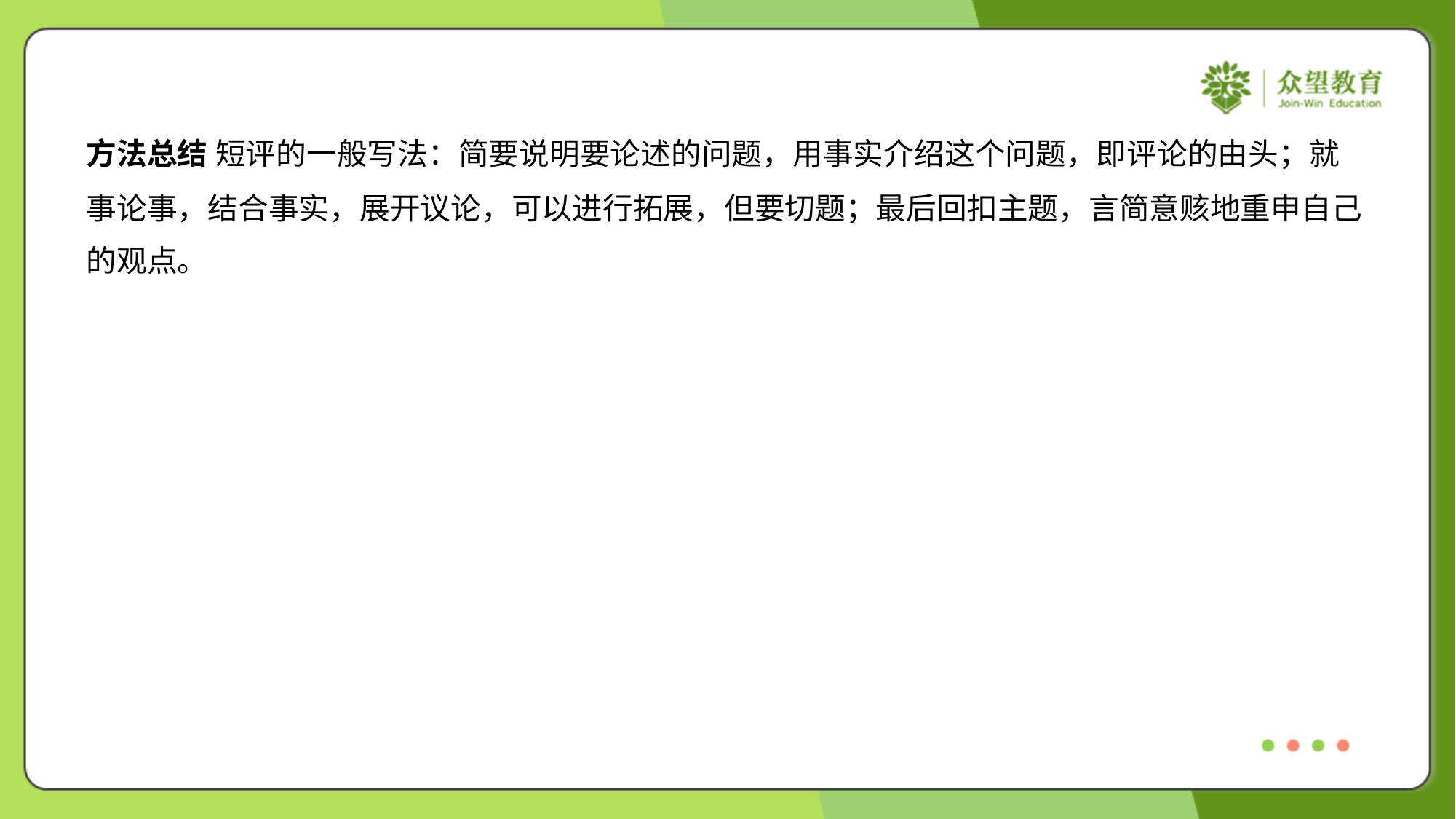

方法总结 短评的一般写法：简要说明要论述的问题，用事实介绍这个问题，即评论的由头；就
事论事，结合事实，展开议论，可以进行拓展，但要切题；最后回扣主题，言简意赅地重申自己
的观点。